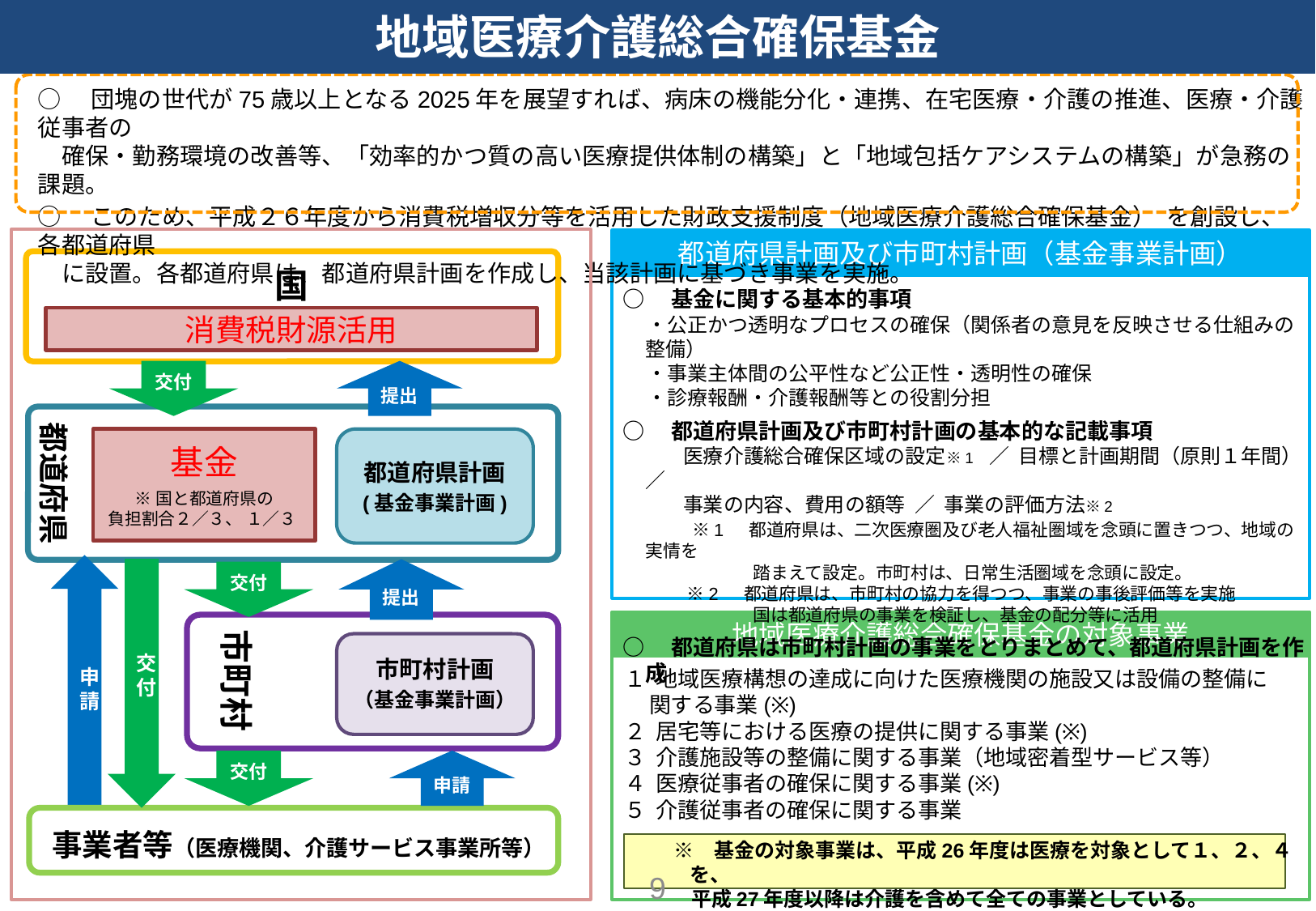

地域医療介護総合確保基金

○　団塊の世代が75歳以上となる2025年を展望すれば、病床の機能分化・連携、在宅医療・介護の推進、医療・介護従事者の
　確保・勤務環境の改善等、「効率的かつ質の高い医療提供体制の構築」と「地域包括ケアシステムの構築」が急務の課題。

○　このため、平成２６年度から消費税増収分等を活用した財政支援制度（地域医療介護総合確保基金）  を創設し、各都道府県
　に設置。各都道府県は、都道府県計画を作成し、当該計画に基づき事業を実施。

都道府県計画及び市町村計画（基金事業計画）

国
○　基金に関する基本的事項
　 ・公正かつ透明なプロセスの確保（関係者の意見を反映させる仕組みの整備）
　 ・事業主体間の公平性など公正性・透明性の確保
　 ・診療報酬・介護報酬等との役割分担

○　都道府県計画及び市町村計画の基本的な記載事項
　　　医療介護総合確保区域の設定※1  ／  目標と計画期間（原則１年間）  ／
　　　事業の内容、費用の額等  ／  事業の評価方法※2
　　　  ※1　 都道府県は、二次医療圏及び老人福祉圏域を念頭に置きつつ、地域の実情を
　　　　　　　  踏まえて設定。市町村は、日常生活圏域を念頭に設定。
　　　   ※2　 都道府県は、市町村の協力を得つつ、事業の事後評価等を実施
　　　　　　　  国は都道府県の事業を検証し、基金の配分等に活用

○　都道府県は市町村計画の事業をとりまとめて、都道府県計画を作成
消費税財源活用
交付
提出
都道府県

基金

※国と都道府県の
負担割合２／３、 １／３
都道府県計画

(基金事業計画)
申請
交付
提出
交付
市町村
地域医療介護総合確保基金の対象事業

市町村計画

（基金事業計画）

１  地域医療構想の達成に向けた医療機関の施設又は設備の整備に
    関する事業(※)
２  居宅等における医療の提供に関する事業(※)
３  介護施設等の整備に関する事業（地域密着型サービス等）
４  医療従事者の確保に関する事業(※)
５  介護従事者の確保に関する事業
交付
申請

事業者等（医療機関、介護サービス事業所等）
　※　基金の対象事業は、平成26年度は医療を対象として１、２、４を、
       平成27年度以降は介護を含めて全ての事業としている。

9